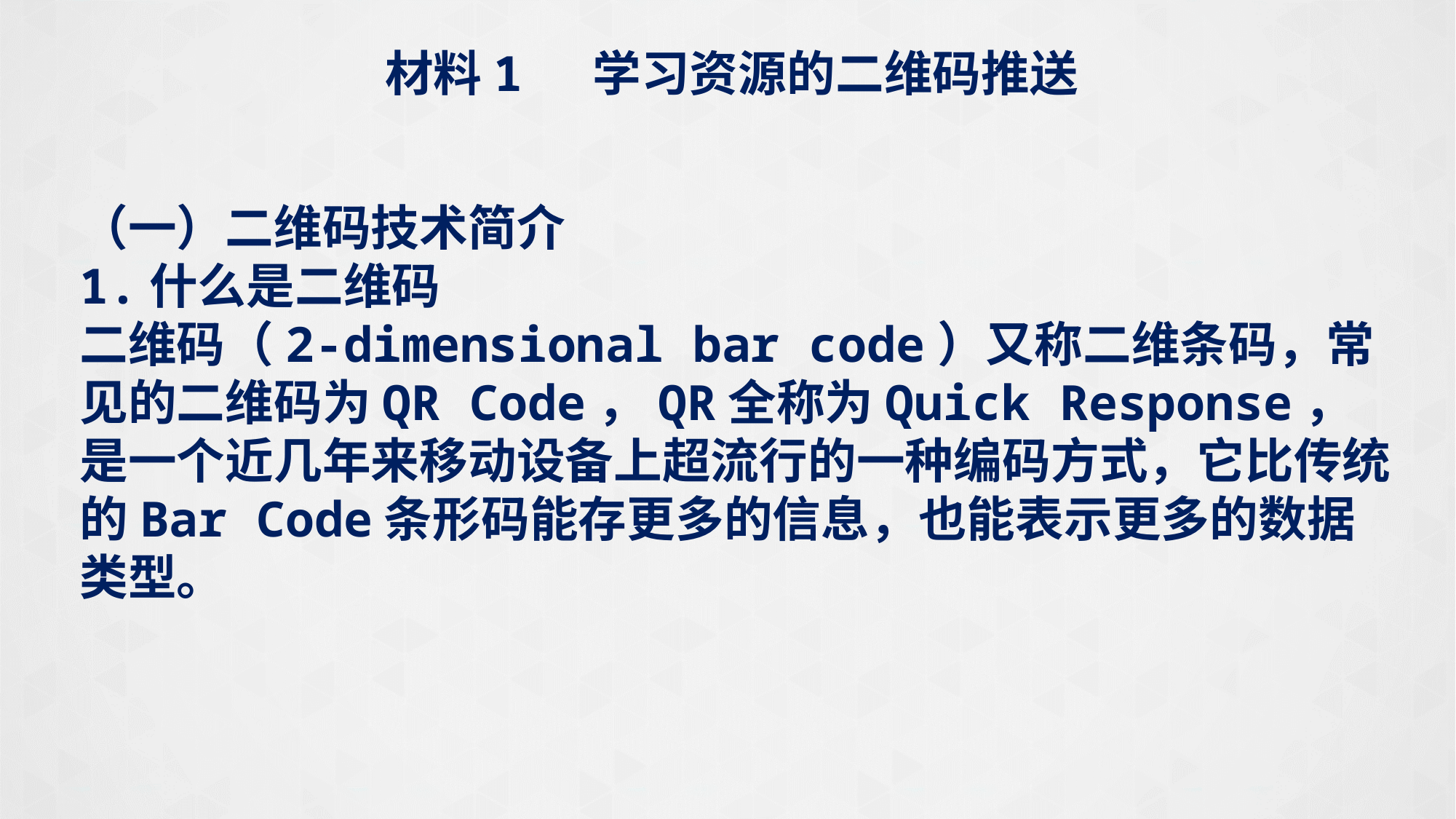

材料1  学习资源的二维码推送
（一）二维码技术简介
1.什么是二维码
二维码（2-dimensional bar code）又称二维条码，常见的二维码为QR Code，QR全称为Quick Response，是一个近几年来移动设备上超流行的一种编码方式，它比传统的Bar Code条形码能存更多的信息，也能表示更多的数据类型。